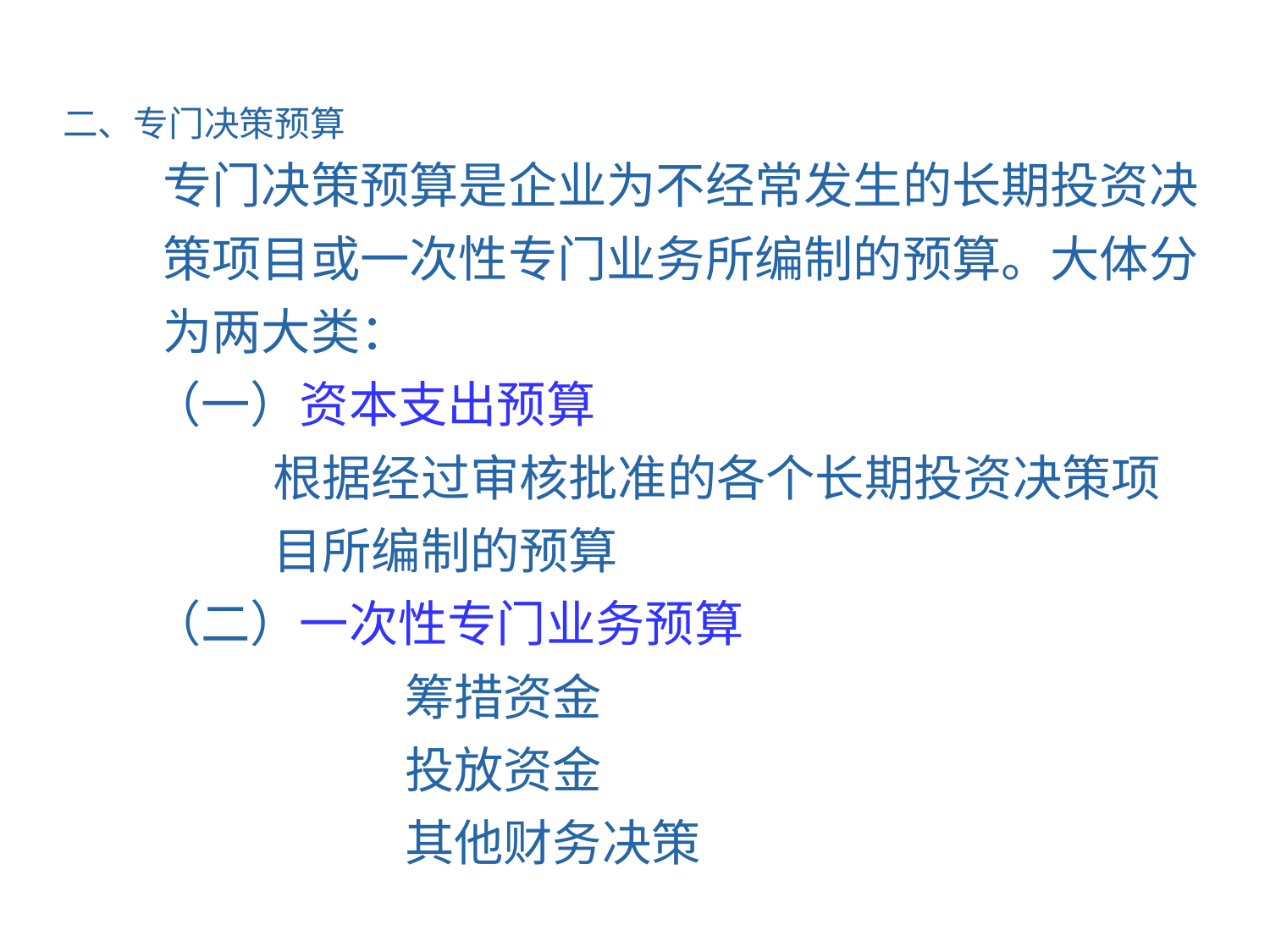

二、专门决策预算
        专门决策预算是企业为不经常发生的长期投资决
        策项目或一次性专门业务所编制的预算。大体分
        为两大类：
       （一）资本支出预算
                  根据经过审核批准的各个长期投资决策项
                  目所编制的预算
       （二）一次性专门业务预算
                              筹措资金
                              投放资金
                              其他财务决策